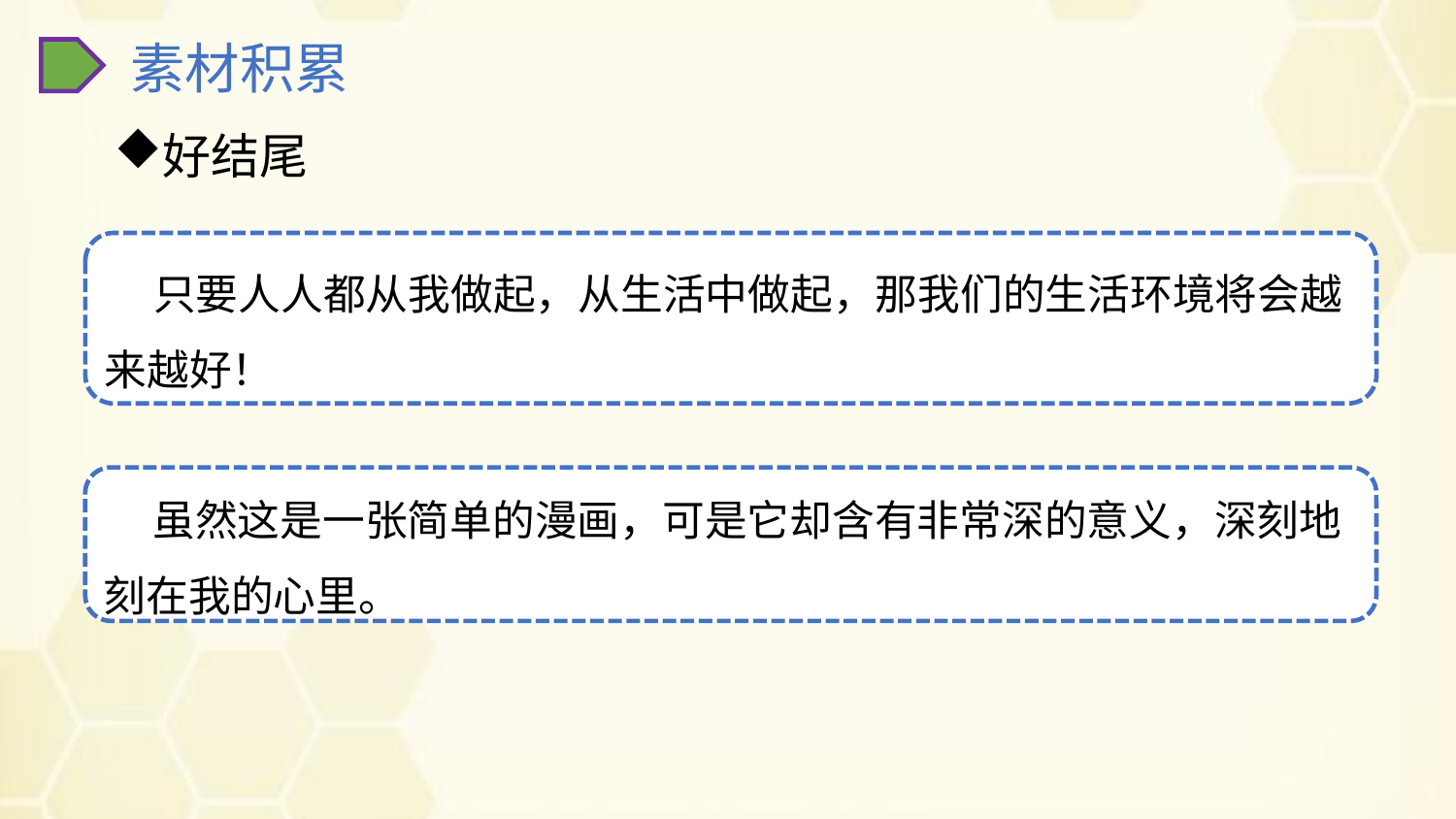

素材积累

好结尾
    只要人人都从我做起，从生活中做起，那我们的生活环境将会越来越好！
    虽然这是一张简单的漫画，可是它却含有非常深的意义，深刻地刻在我的心里。